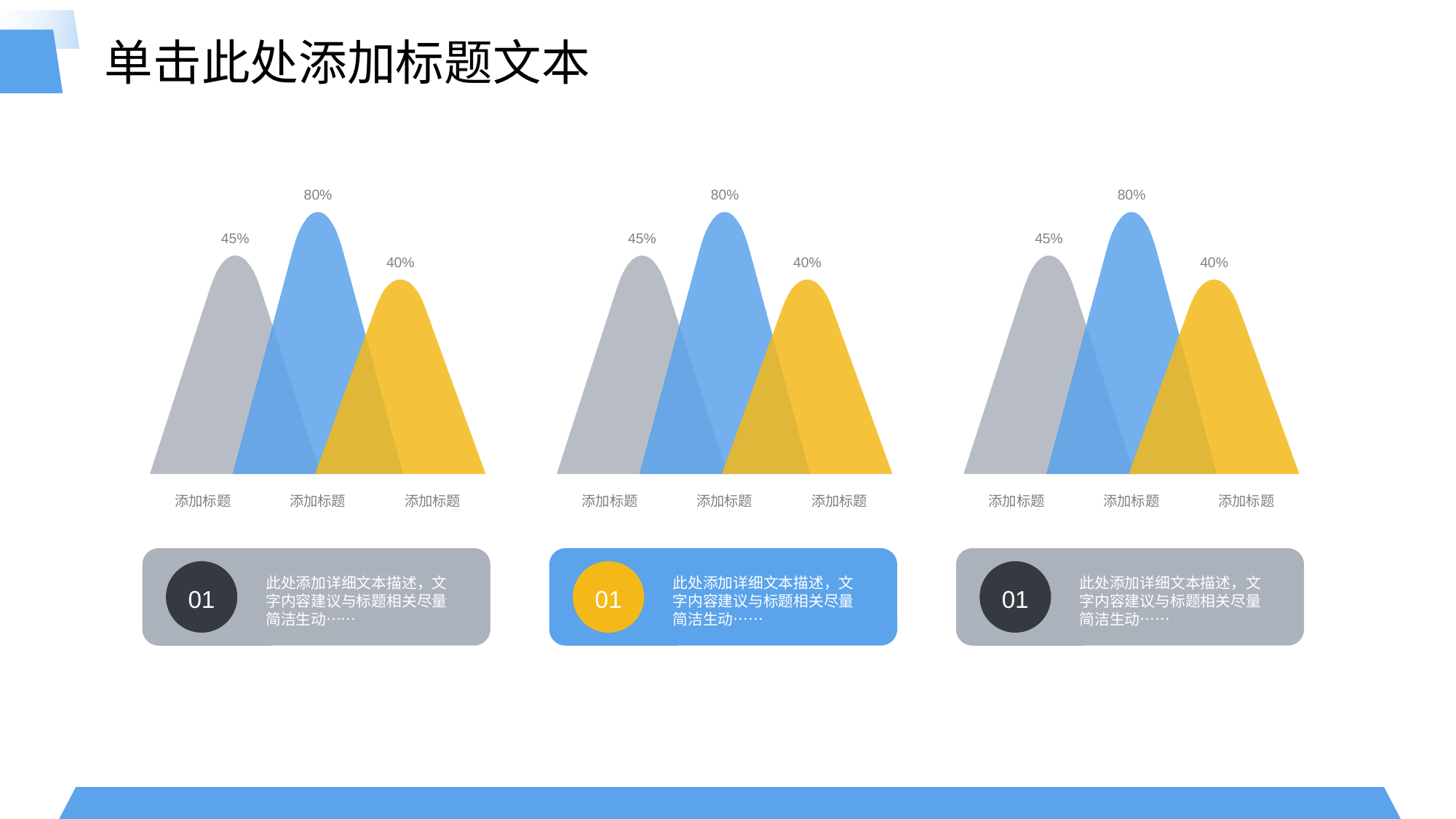

单击此处添加标题文本
80%
80%
80%

45%
45%
45%
40%
40%
40%

添加标题
添加标题
添加标题
添加标题
添加标题
添加标题
添加标题
添加标题
添加标题

此处添加详细文本描述，文字内容建议与标题相关尽量简洁生动……
01

此处添加详细文本描述，文字内容建议与标题相关尽量简洁生动……
01

此处添加详细文本描述，文字内容建议与标题相关尽量简洁生动……
01